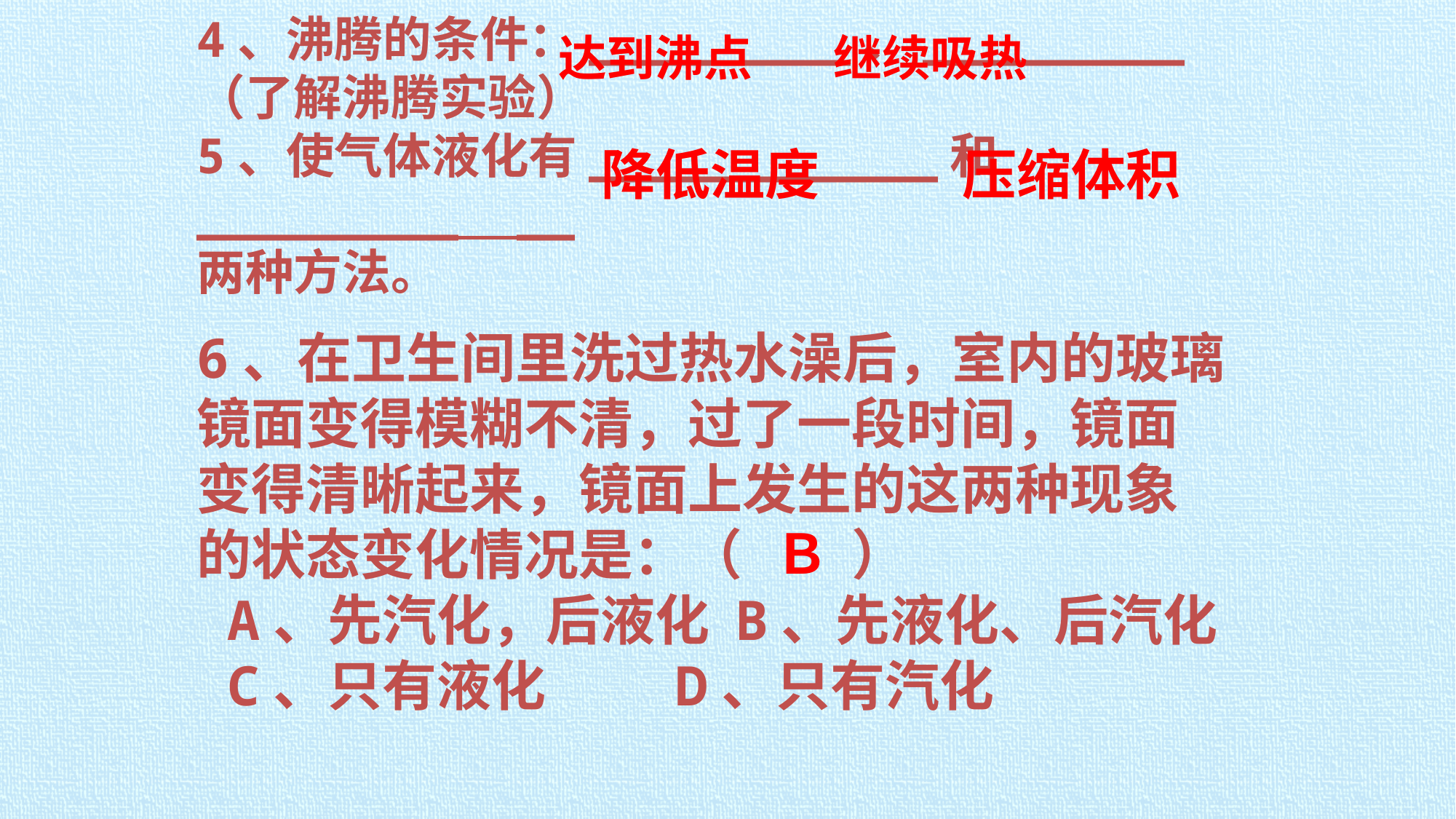

达到沸点
继续吸热
4、沸腾的条件：_________、_________（了解沸腾实验）
5、使气体液化有____________和_________  __
两种方法。
降低温度
压缩体积
6、在卫生间里洗过热水澡后，室内的玻璃镜面变得模糊不清，过了一段时间，镜面变得清晰起来，镜面上发生的这两种现象的状态变化情况是：（　　）
A、先汽化，后液化 B、先液化、后汽化
C、只有液化 　    D、只有汽化

Ｂ